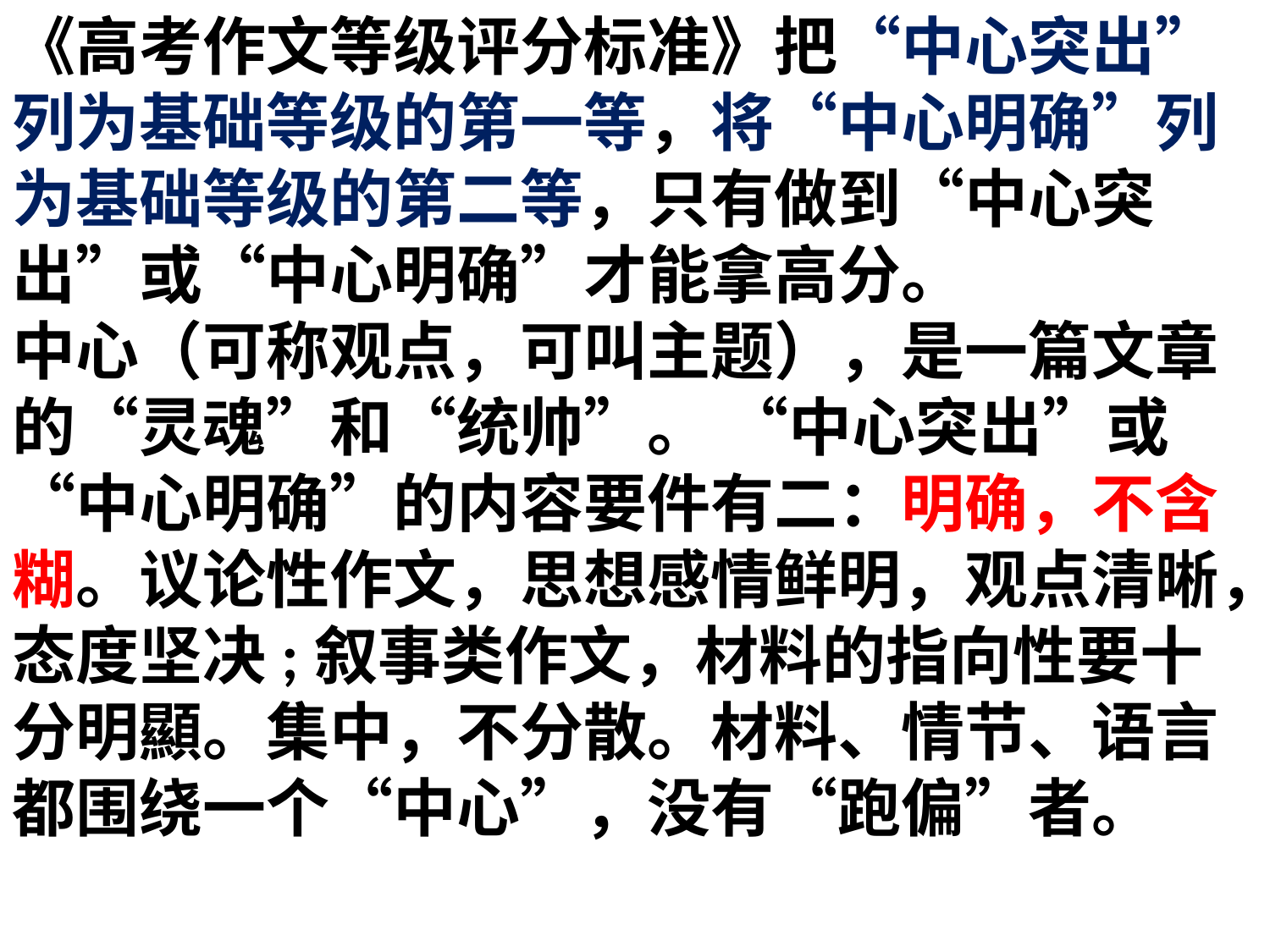

《高考作文等级评分标准》把“中心突出”列为基础等级的第一等，将“中心明确”列为基础等级的第二等，只有做到“中心突出”或“中心明确”才能拿高分。
中心（可称观点，可叫主题），是一篇文章的“灵魂”和“统帅”。 “中心突出”或“中心明确”的内容要件有二：明确，不含糊。议论性作文，思想感情鲜明，观点清晰，态度坚决;叙事类作文，材料的指向性要十分明顯。集中，不分散。材料、情节、语言都围绕一个“中心”，没有“跑偏”者。